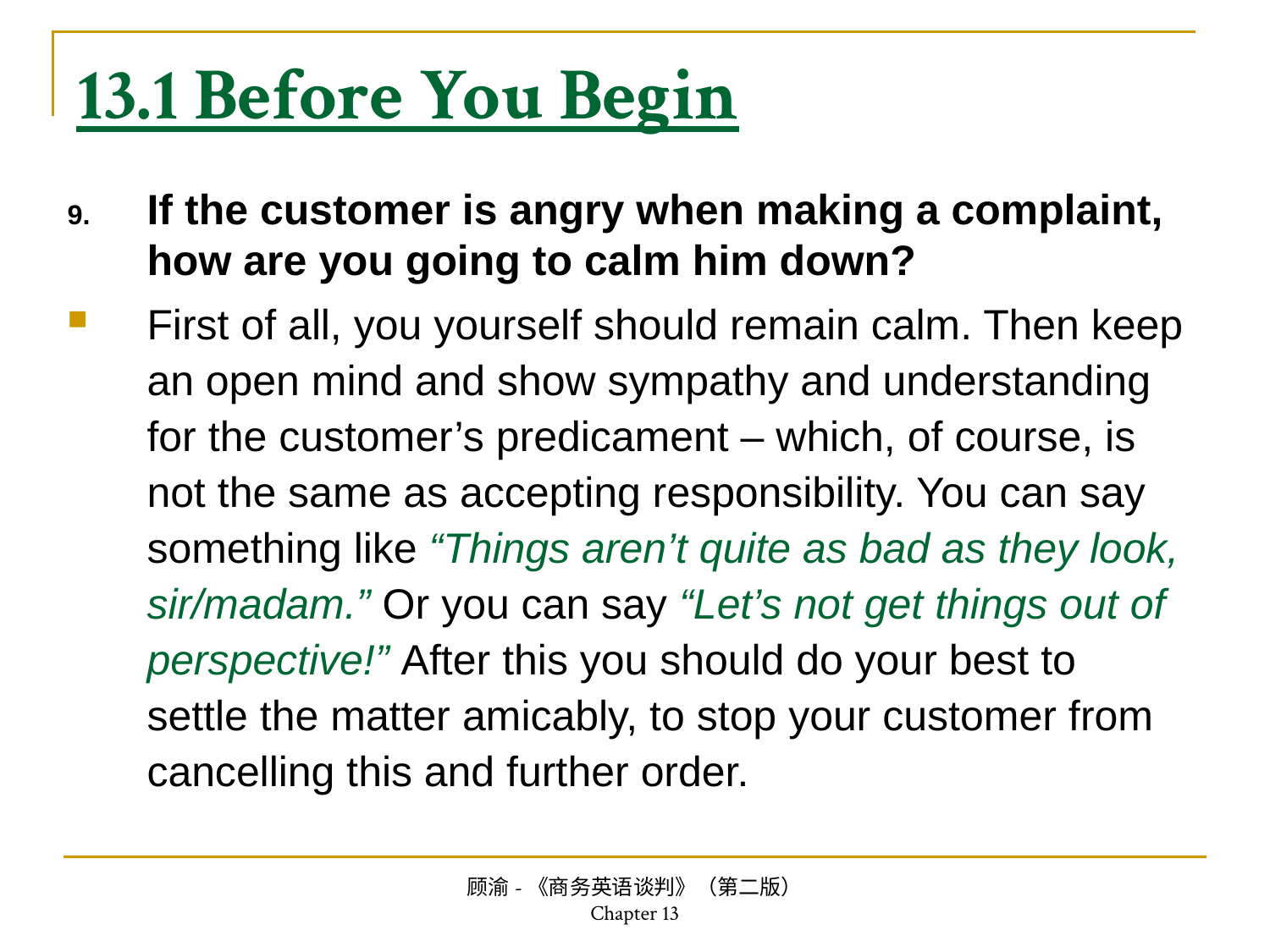

# 13.1 Before You Begin
If the customer is angry when making a complaint, how are you going to calm him down?
First of all, you yourself should remain calm. Then keep an open mind and show sympathy and understanding for the customer’s predicament – which, of course, is not the same as accepting responsibility. You can say something like “Things aren’t quite as bad as they look, sir/madam.” Or you can say “Let’s not get things out of perspective!” After this you should do your best to settle the matter amicably, to stop your customer from cancelling this and further order.

11
顾渝-《商务英语谈判》（第二版） Chapter 13